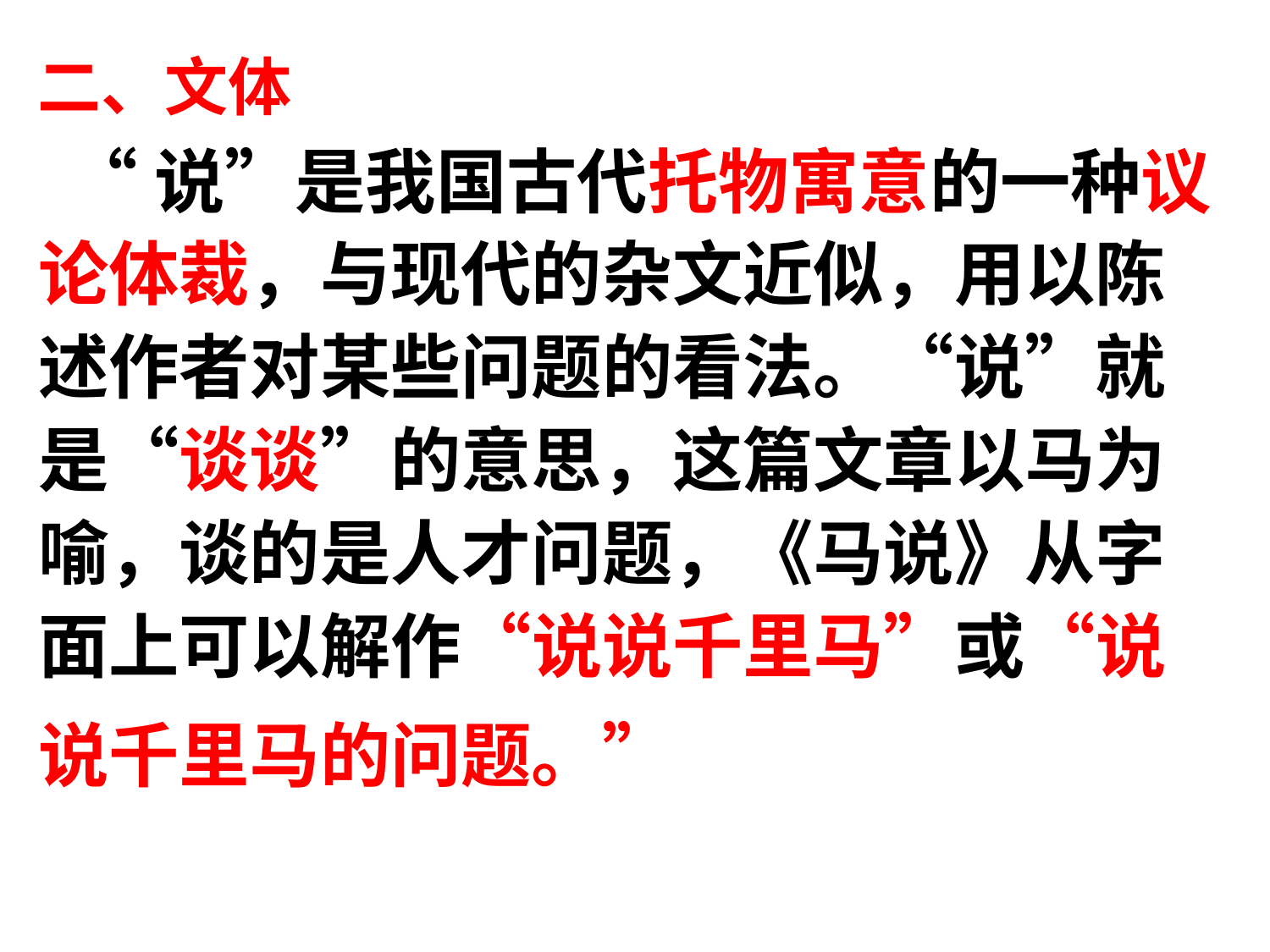

#
二、文体
  “说”是我国古代托物寓意的一种议论体裁，与现代的杂文近似，用以陈述作者对某些问题的看法。“说”就是“谈谈”的意思，这篇文章以马为喻，谈的是人才问题，《马说》从字面上可以解作“说说千里马”或“说说千里马的问题。”